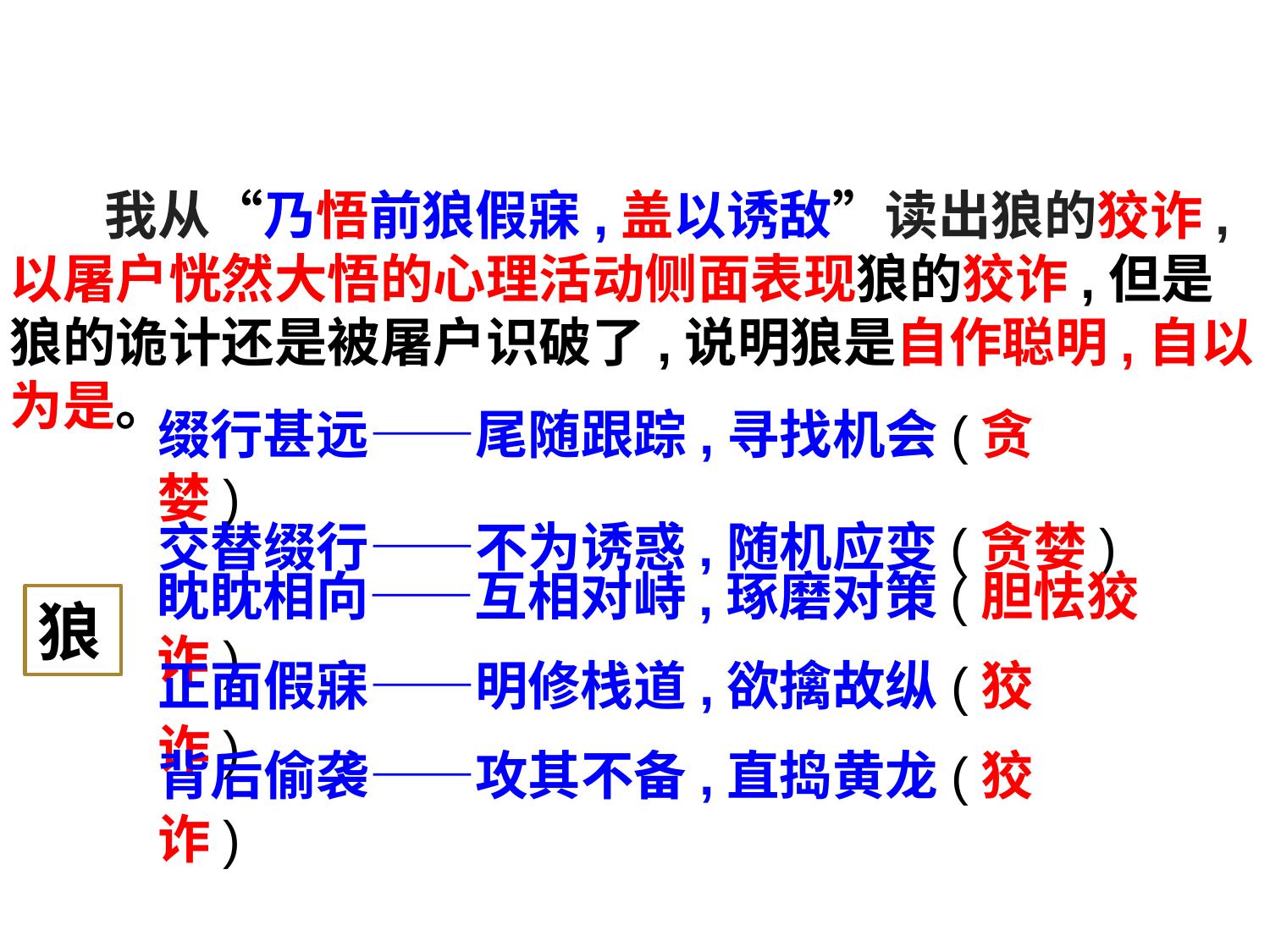

我从“乃悟前狼假寐,盖以诱敌”读出狼的狡诈,以屠户恍然大悟的心理活动侧面表现狼的狡诈,但是狼的诡计还是被屠户识破了,说明狼是自作聪明,自以为是。

缀行甚远——尾随跟踪,寻找机会(贪婪)

交替缀行——不为诱惑,随机应变(贪婪)

狼

眈眈相向——互相对峙,琢磨对策(胆怯狡诈)

正面假寐——明修栈道,欲擒故纵(狡诈)

背后偷袭——攻其不备,直捣黄龙(狡诈)